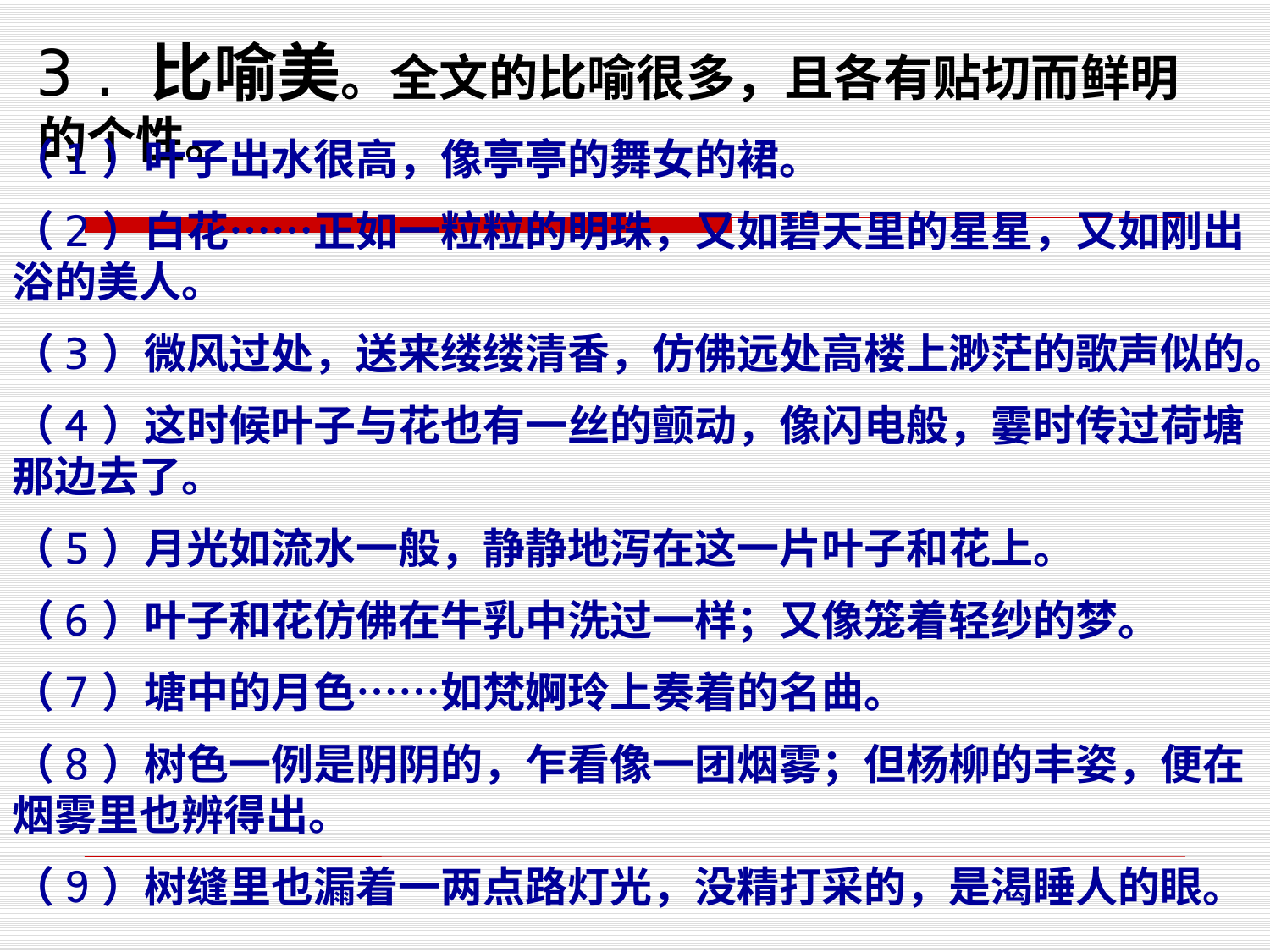

3 . 比喻美。全文的比喻很多，且各有贴切而鲜明的个性。

（1）叶子出水很高，像亭亭的舞女的裙。
（2）白花……正如一粒粒的明珠，又如碧天里的星星，又如刚出浴的美人。
（3）微风过处，送来缕缕清香，仿佛远处高楼上渺茫的歌声似的。
（4）这时候叶子与花也有一丝的颤动，像闪电般，霎时传过荷塘那边去了。
（5）月光如流水一般，静静地泻在这一片叶子和花上。
（6）叶子和花仿佛在牛乳中洗过一样；又像笼着轻纱的梦。
（7）塘中的月色……如梵婀玲上奏着的名曲。
（8）树色一例是阴阴的，乍看像一团烟雾；但杨柳的丰姿，便在烟雾里也辨得出。
（9）树缝里也漏着一两点路灯光，没精打采的，是渴睡人的眼。